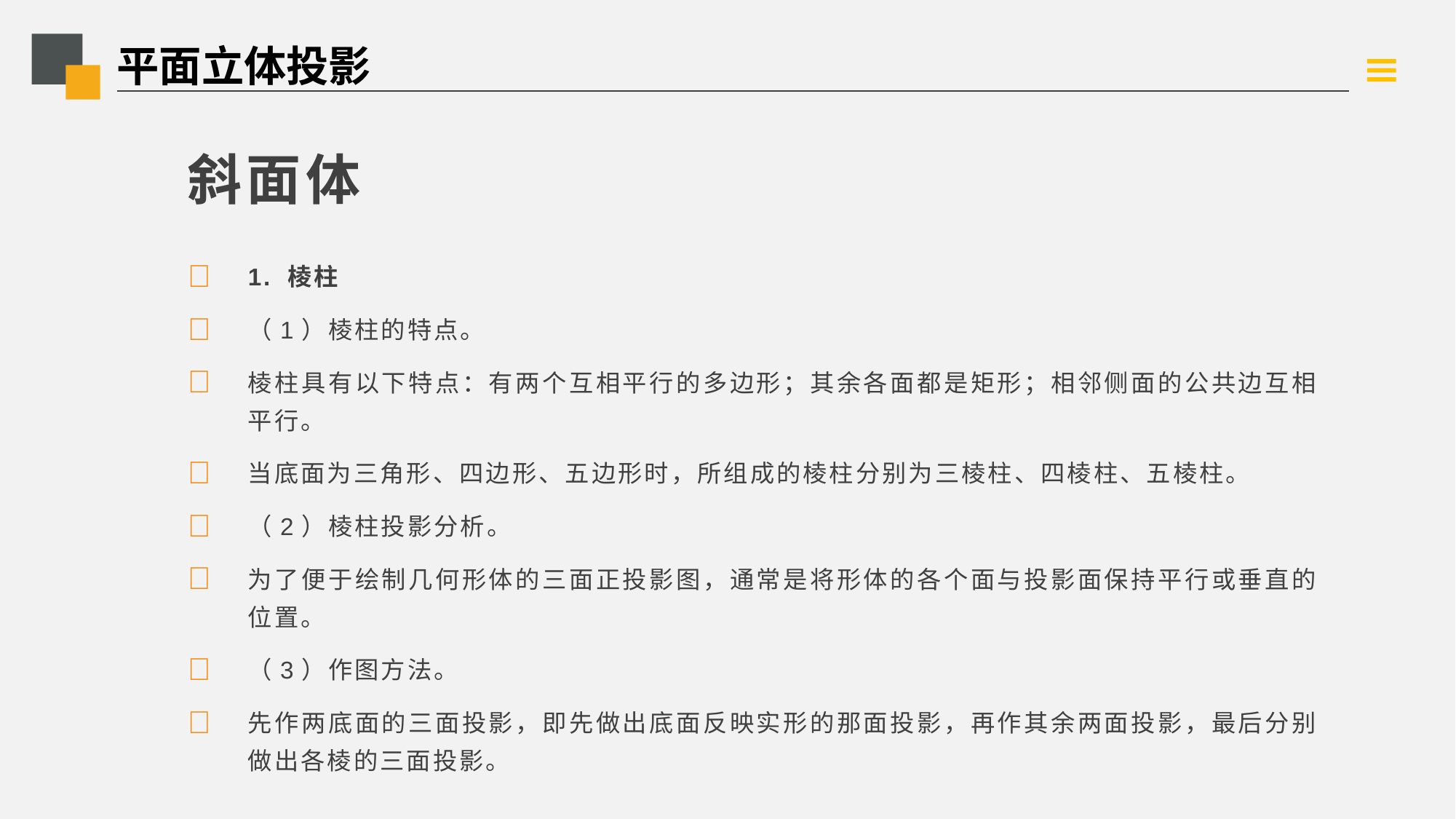

# 平面立体投影

斜面体
1. 棱柱
（1）棱柱的特点。
棱柱具有以下特点：有两个互相平行的多边形；其余各面都是矩形；相邻侧面的公共边互相平行。
当底面为三角形、四边形、五边形时，所组成的棱柱分别为三棱柱、四棱柱、五棱柱。
（2）棱柱投影分析。
为了便于绘制几何形体的三面正投影图，通常是将形体的各个面与投影面保持平行或垂直的位置。
（3）作图方法。
先作两底面的三面投影，即先做出底面反映实形的那面投影，再作其余两面投影，最后分别做出各棱的三面投影。